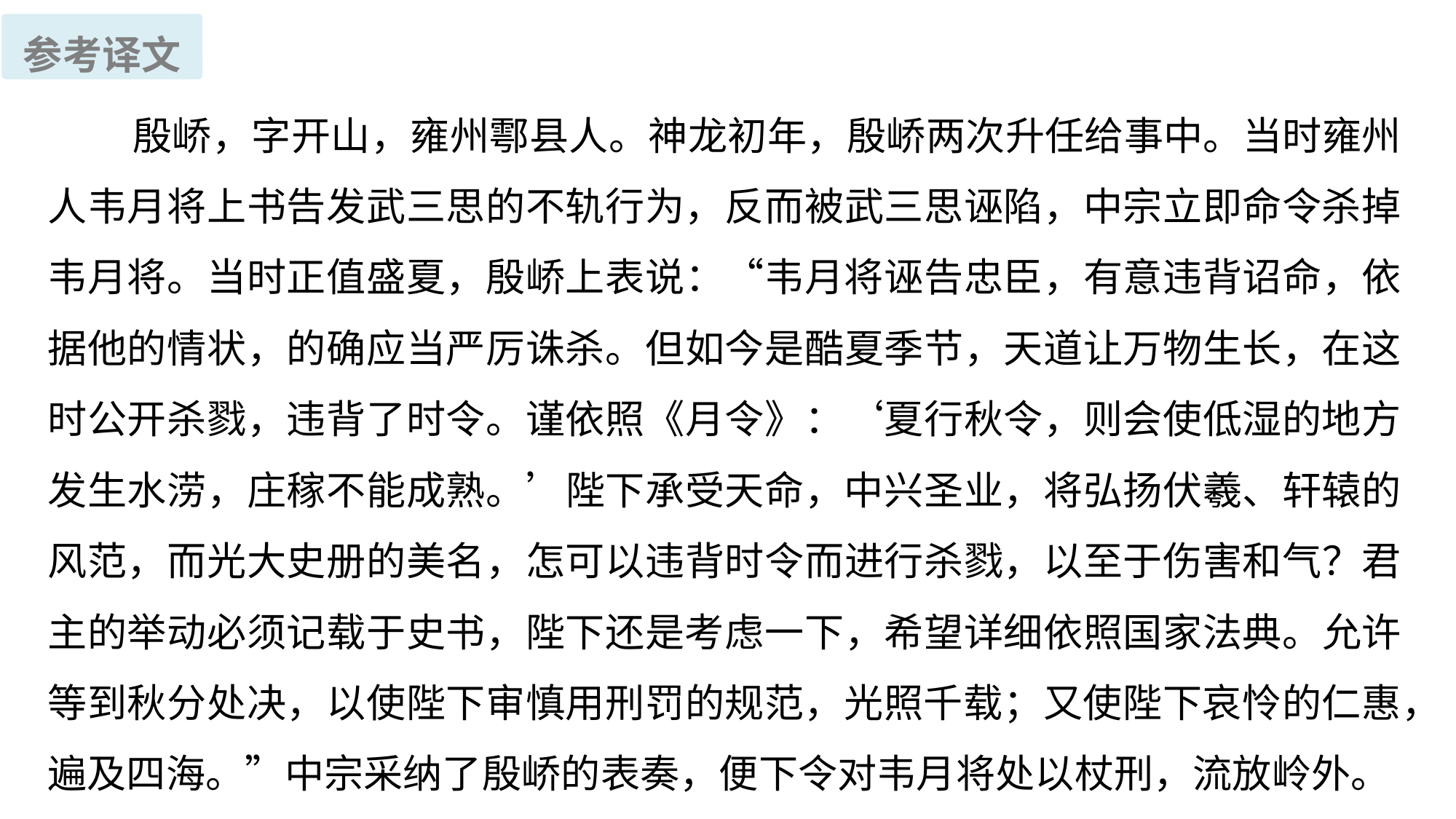

参考译文
殷峤，字开山，雍州鄠县人。神龙初年，殷峤两次升任给事中。当时雍州人韦月将上书告发武三思的不轨行为，反而被武三思诬陷，中宗立即命令杀掉韦月将。当时正值盛夏，殷峤上表说：“韦月将诬告忠臣，有意违背诏命，依据他的情状，的确应当严厉诛杀。但如今是酷夏季节，天道让万物生长，在这时公开杀戮，违背了时令。谨依照《月令》：‘夏行秋令，则会使低湿的地方发生水涝，庄稼不能成熟。’陛下承受天命，中兴圣业，将弘扬伏羲、轩辕的风范，而光大史册的美名，怎可以违背时令而进行杀戮，以至于伤害和气？君主的举动必须记载于史书，陛下还是考虑一下，希望详细依照国家法典。允许等到秋分处决，以使陛下审慎用刑罚的规范，光照千载；又使陛下哀怜的仁惠，遍及四海。”中宗采纳了殷峤的表奏，便下令对韦月将处以杖刑，流放岭外。